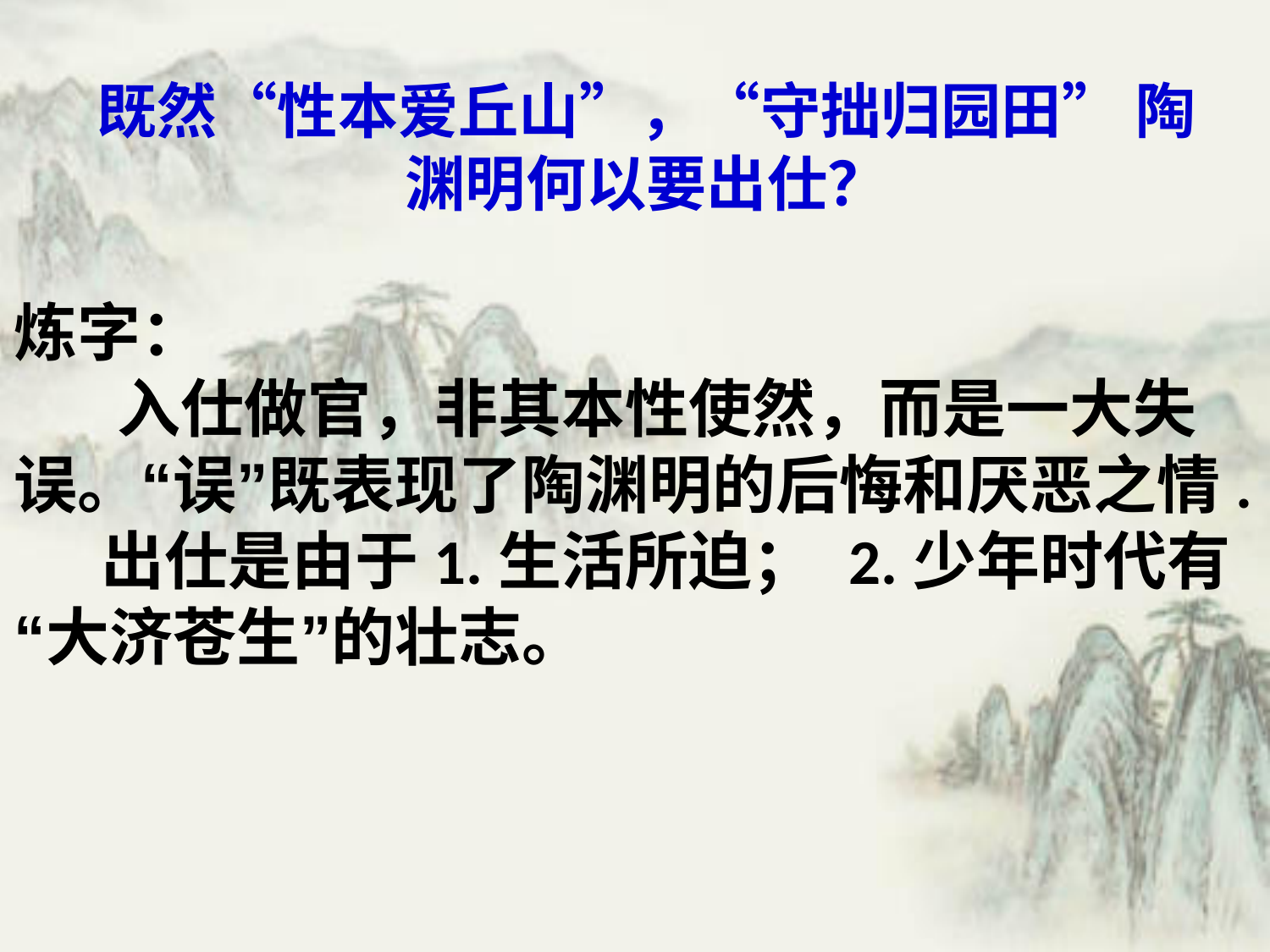

# 既然“性本爱丘山”，“守拙归园田” 陶渊明何以要出仕？
炼字：
     入仕做官，非其本性使然，而是一大失误。“误”既表现了陶渊明的后悔和厌恶之情.
     出仕是由于1.生活所迫； 2.少年时代有“大济苍生”的壮志。